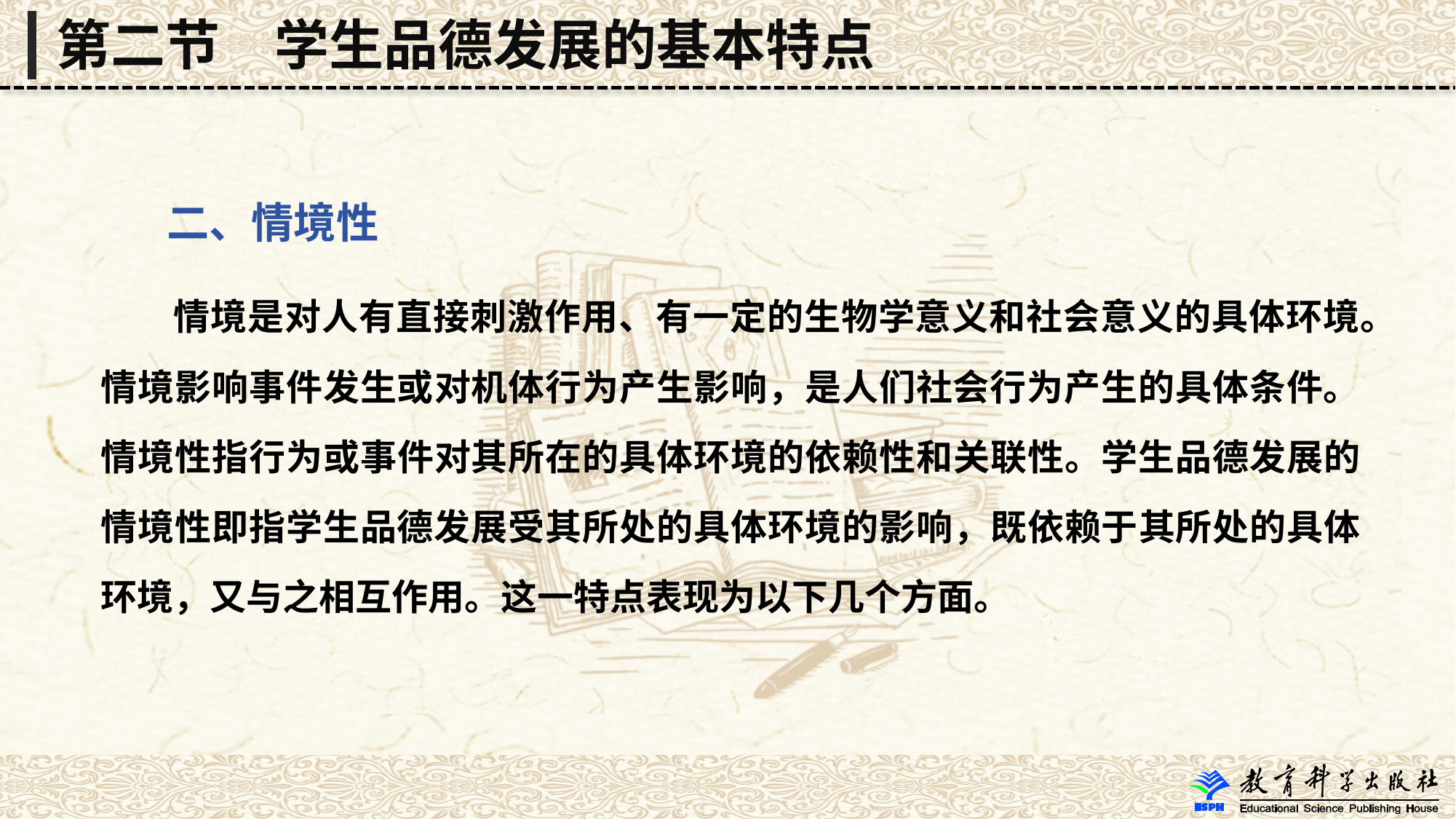

第二节　学生品德发展的基本特点
       二、情境性

      情境是对人有直接刺激作用、有一定的生物学意义和社会意义的具体环境。情境影响事件发生或对机体行为产生影响，是人们社会行为产生的具体条件。情境性指行为或事件对其所在的具体环境的依赖性和关联性。学生品德发展的情境性即指学生品德发展受其所处的具体环境的影响，既依赖于其所处的具体环境，又与之相互作用。这一特点表现为以下几个方面。